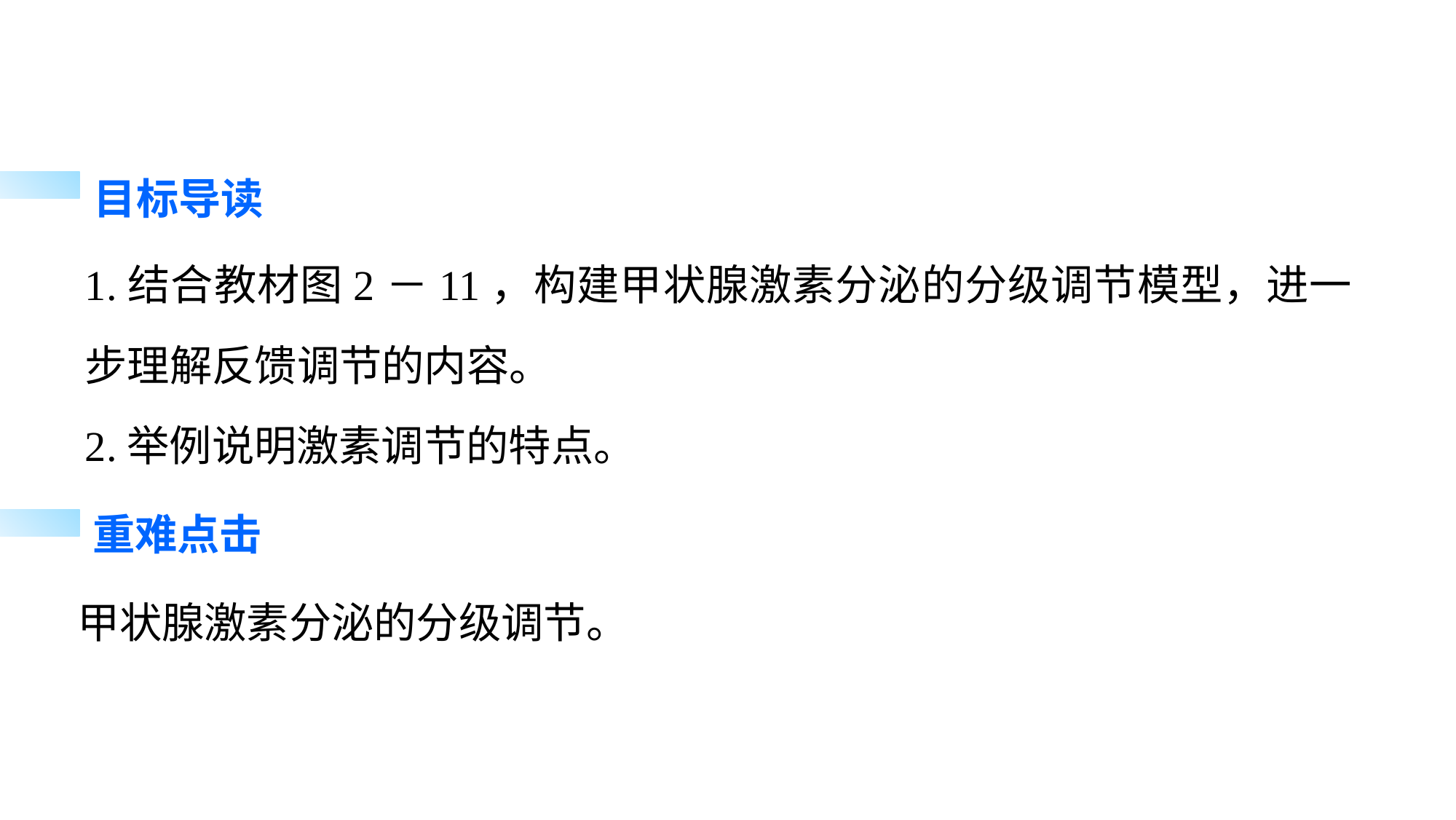

目标导读

1.结合教材图2－11，构建甲状腺激素分泌的分级调节模型，进一步理解反馈调节的内容。
2.举例说明激素调节的特点。
重难点击

甲状腺激素分泌的分级调节。